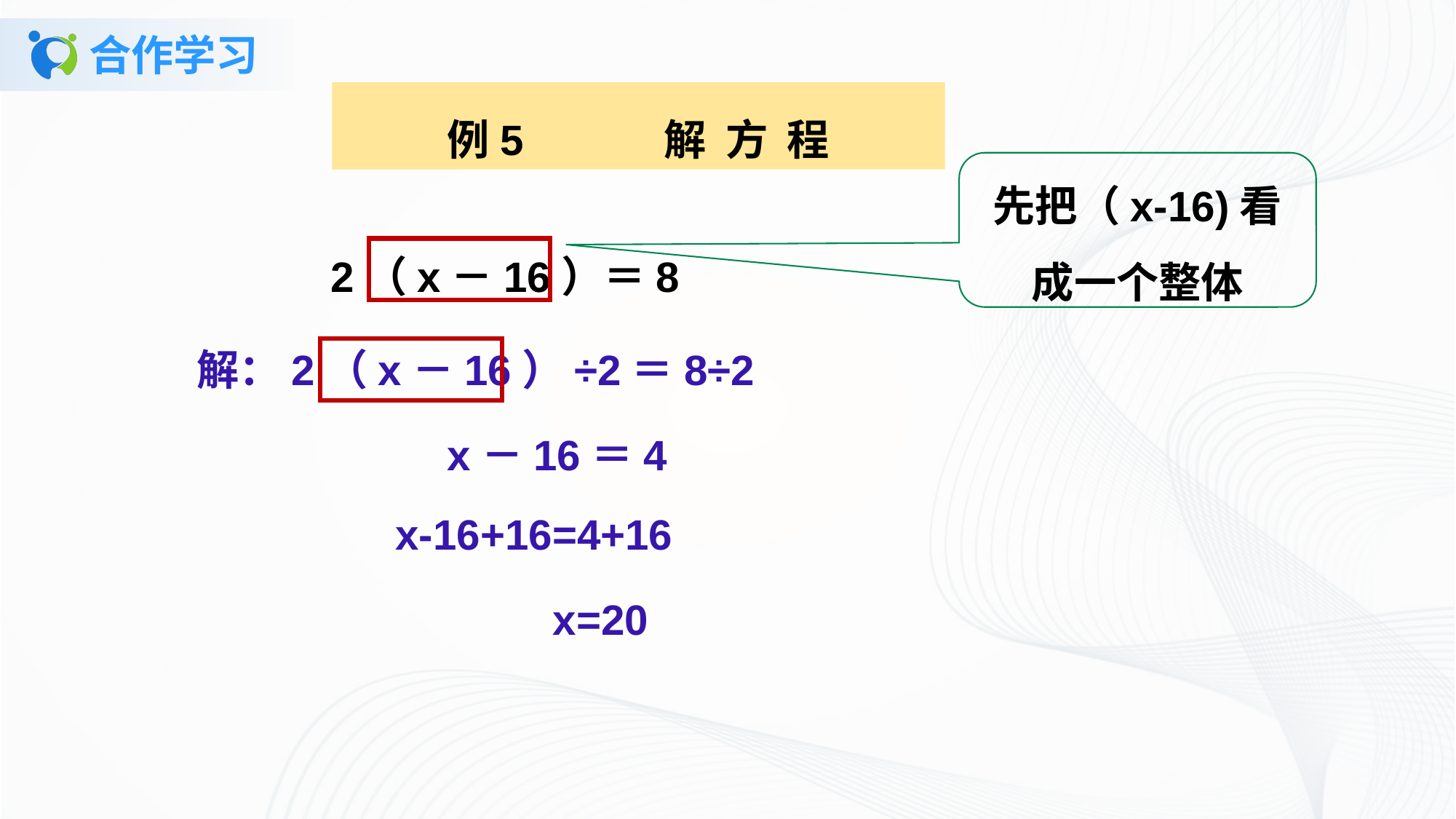

# 合作学习
例5           解  方  程
先把（x-16)看成一个整体
2（x－16）＝8

解：2（x－16）÷2＝8÷2

x－16＝4
x-16+16=4+16
x=20